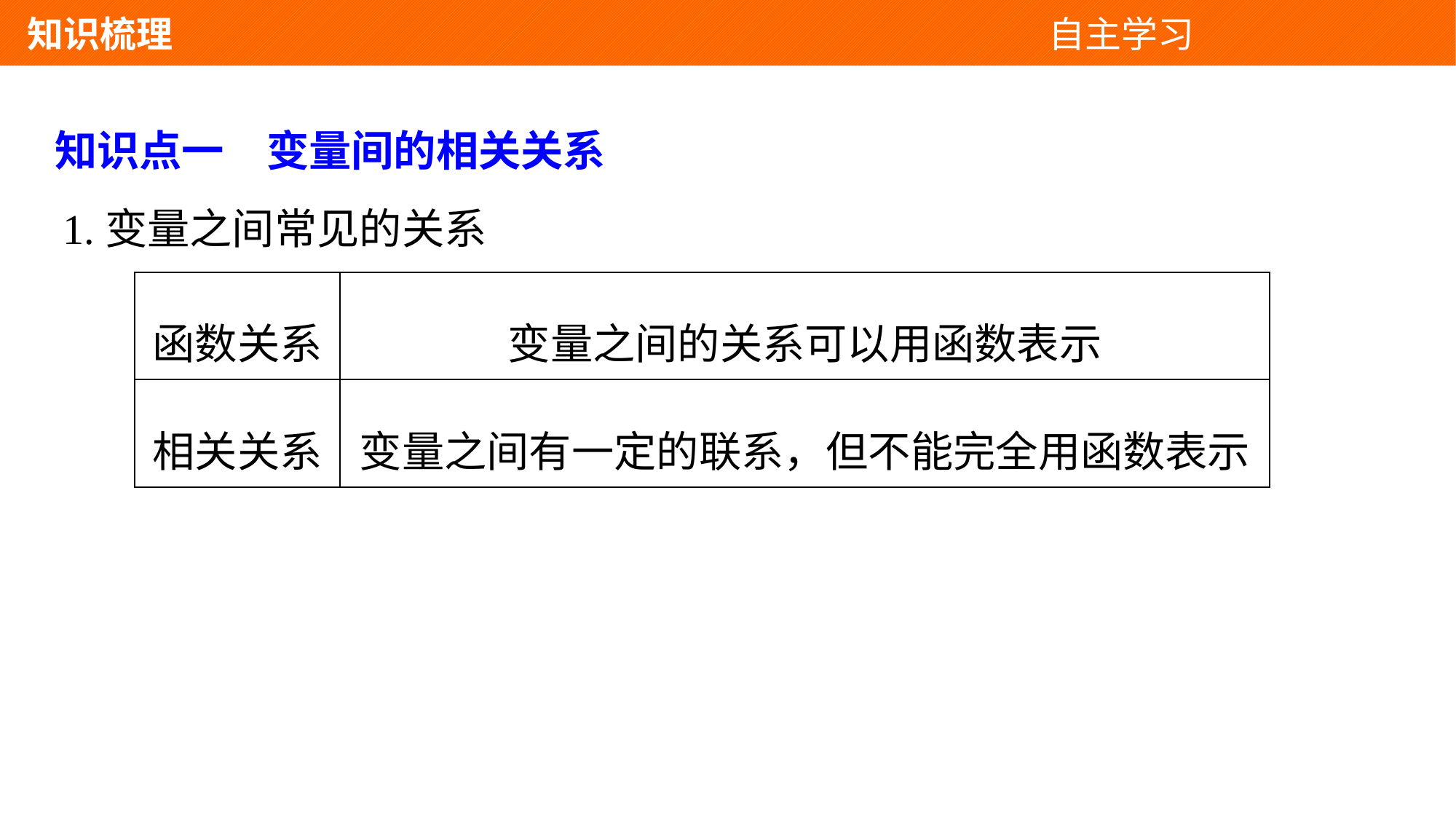

知识梳理                                                                                                           自主学习
知识点一　变量间的相关关系
1.变量之间常见的关系
| 函数关系 | 变量之间的关系可以用函数表示 |
| --- | --- |
| 相关关系 | 变量之间有一定的联系，但不能完全用函数表示 |